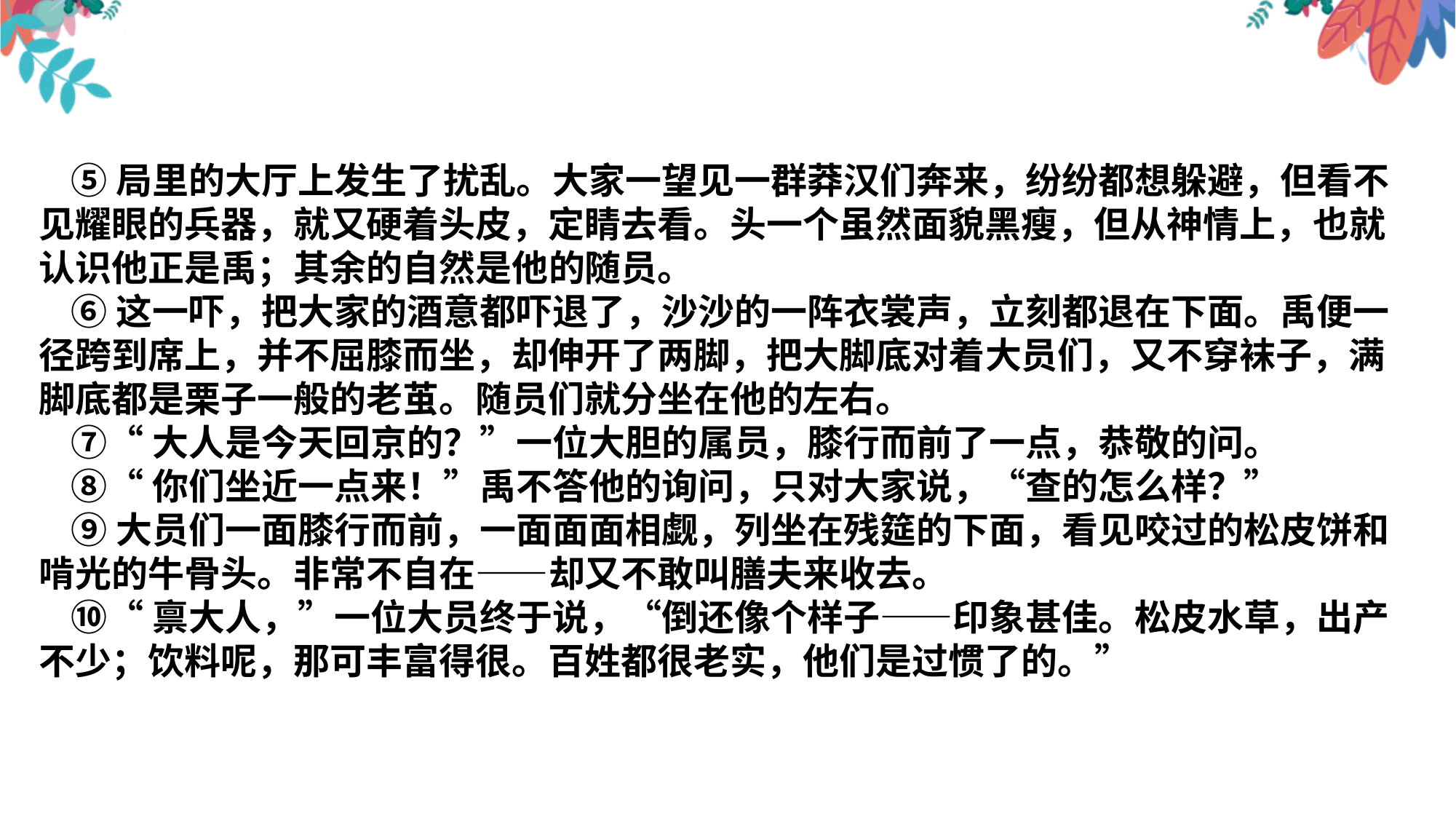

⑤局里的大厅上发生了扰乱。大家一望见一群莽汉们奔来，纷纷都想躲避，但看不见耀眼的兵器，就又硬着头皮，定睛去看。头一个虽然面貌黑瘦，但从神情上，也就认识他正是禹；其余的自然是他的随员。
⑥这一吓，把大家的酒意都吓退了，沙沙的一阵衣裳声，立刻都退在下面。禹便一径跨到席上，并不屈膝而坐，却伸开了两脚，把大脚底对着大员们，又不穿袜子，满脚底都是栗子一般的老茧。随员们就分坐在他的左右。
⑦“大人是今天回京的？”一位大胆的属员，膝行而前了一点，恭敬的问。
⑧“你们坐近一点来！”禹不答他的询问，只对大家说，“查的怎么样？”
⑨大员们一面膝行而前，一面面面相觑，列坐在残筵的下面，看见咬过的松皮饼和啃光的牛骨头。非常不自在——却又不敢叫膳夫来收去。
⑩“禀大人，”一位大员终于说，“倒还像个样子——印象甚佳。松皮水草，出产不少；饮料呢，那可丰富得很。百姓都很老实，他们是过惯了的。”